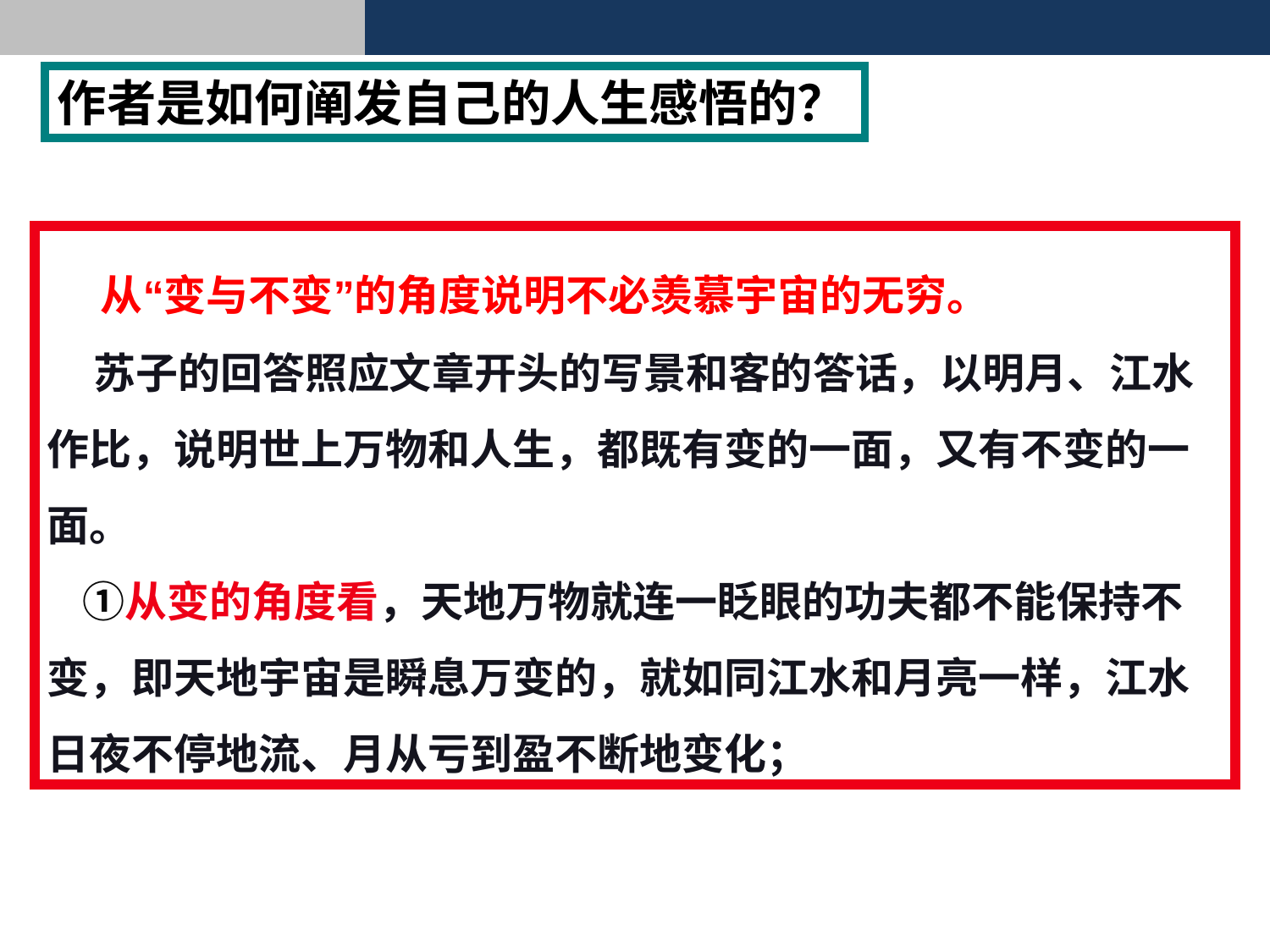

作者是如何阐发自己的人生感悟的？
   从“变与不变”的角度说明不必羡慕宇宙的无穷。
   苏子的回答照应文章开头的写景和客的答话，以明月、江水作比，说明世上万物和人生，都既有变的一面，又有不变的一面。
   ①从变的角度看，天地万物就连一眨眼的功夫都不能保持不变，即天地宇宙是瞬息万变的，就如同江水和月亮一样，江水日夜不停地流、月从亏到盈不断地变化；